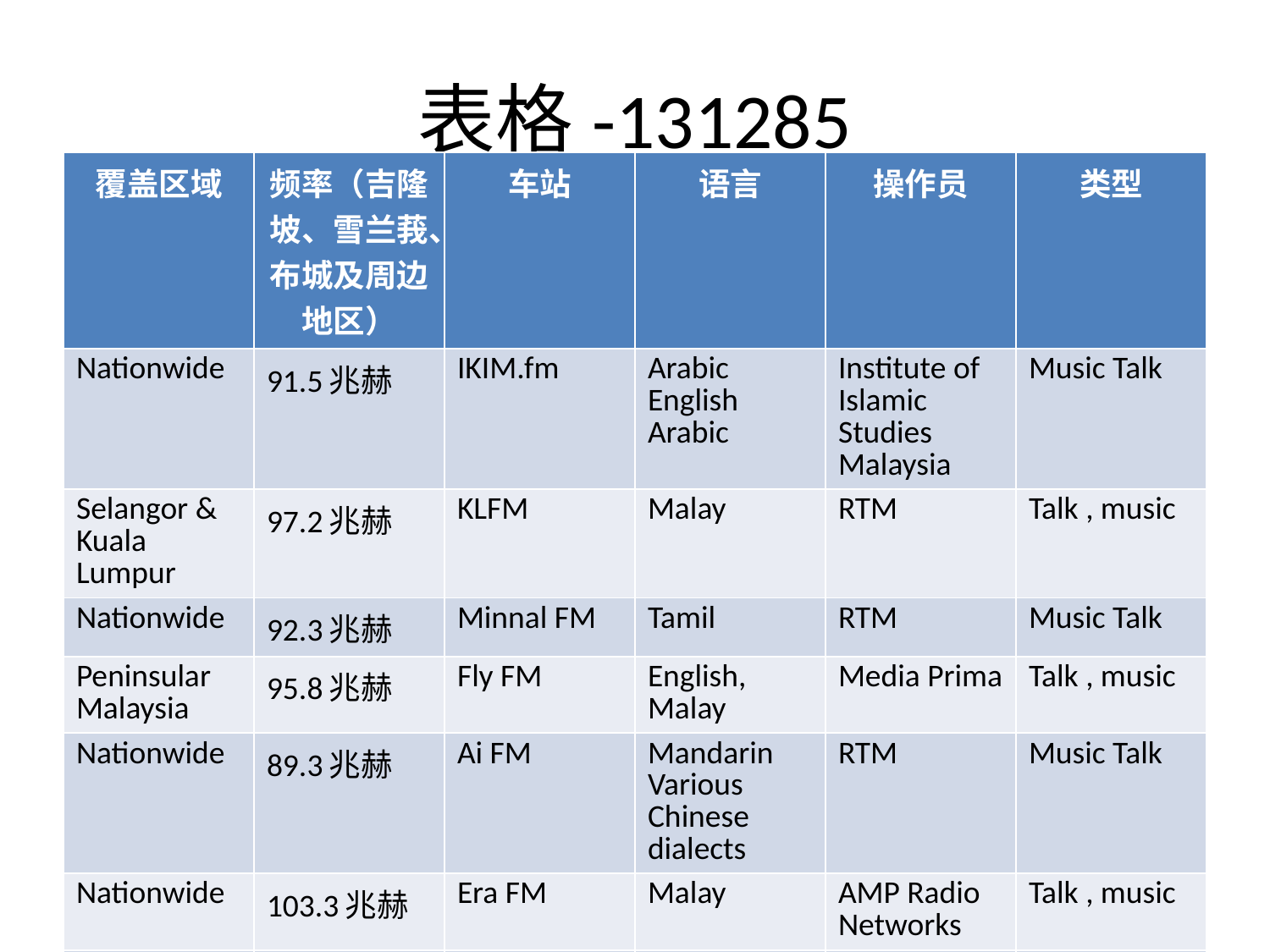

# 表格-131285
| 覆盖区域 | 频率（吉隆坡、雪兰莪、布城及周边地区） | 车站 | 语言 | 操作员 | 类型 |
| --- | --- | --- | --- | --- | --- |
| Nationwide | 91.5兆赫 | IKIM.fm | Arabic English Arabic | Institute of Islamic Studies Malaysia | Music Talk |
| Selangor & Kuala Lumpur | 97.2兆赫 | KLFM | Malay | RTM | Talk , music |
| Nationwide | 92.3兆赫 | Minnal FM | Tamil | RTM | Music Talk |
| Peninsular Malaysia | 95.8兆赫 | Fly FM | English, Malay | Media Prima | Talk , music |
| Nationwide | 89.3兆赫 | Ai FM | Mandarin Various Chinese dialects | RTM | Music Talk |
| Nationwide | 103.3兆赫 | Era FM | Malay | AMP Radio Networks | Talk , music |
| Kuala Lumpur | 93.9兆赫 | Radio24 | Malay, English | Bernama | News , music |
| Nationwide except Sarawak | 105.3兆赫 | Suria FM | Malay | STAR Rfm Sdn.Bhd ( The Star ) | Talk , music |
| Nationwide | 96.3兆赫 | Minnal FM | Tamil | RTM | Talk , music |
| Klang Valley | 103.0MHz | Melody FM | Chinese | AMP Radio Networks | music |
| Penang , Malaysia | 90.2兆赫 | Pi Mai FM | Malay | Copyright Laureate Sdn Bhd | Talk , music |
| Nationwide | 90.3兆赫 | TraXX FM | English | RTM | Music Talk |
| Nationwide | 96.7兆赫 | Sinar FM | Malay | AMP Radio Networks | Talk , music |
| Nationwide | 94.5兆赫 | Mix FM | English | AMP Radio Networks | Talk , Music |
| Klang Petaling Jaya Shah Alam | 93.6兆赫 | UFM | English Malay | Universiti Teknologi MARA | Music Talk |
| Nationwide | 88.1兆赫 | One FM | Mandarin Cantonese | Media Prima | Talk , Music |
| Nationwide | 98.3兆赫 | Klasik Nasional FM (alternative frequency) | Malay | RTM | Music |
| Kajang Serdang Seri Kembangan Putrajaya | 90.7兆赫 | Putra FM | Malay English | Universiti Putra Malaysia | Music Talk |
| Pahang, Selangor & Kuala Lumpur | 106.7兆赫 | Ai FM (alternative frequency) | Chinese | RTM | Talk , music |
| Nationwide | 101.8兆赫 | MY FM | Chinese (Cantonese) | AMP Radio Networks | Talk , music |
| Klang Valley , Malaysia | 101.3兆赫 | UFM 101.3 | Malay | Copyright Laureate Sdn Bhd | Talk , music |
| Peninsular Malaysia | 98.8兆赫 | 988 FM | Chinese (Cantonese) | STAR Rfm Sdn.Bhd ( The Star ) | Talk , music |
| Klang Valley | 95.3兆赫 | Nasional FM | Malay | RTM | Music |
| Klang Valley | 100.1兆赫 | TraXX FM (alternative frequency) | English | RTM | Talk , music |
| Nationwide | 105.7兆赫 | LiteFM | English | AMP Radio Networks | Music |
| Selangor & Kuala Lumpur only | 100.9兆赫 | Selangor FM | Malay | RTM | Talk , music |
| Nationwide | 97.6兆赫 | Hot FM | Malay | Media Prima | Talk , music |
| Peninsular Malaysia | 104.9兆赫 | Red FM | English, Malay | STAR Rfm Sdn.Bhd ( The Star ) | Talk , music |
| Nationwide | 92.9兆赫 | Hitz.fm | English | AMP Radio Networks | Music Talk |
| Nationwide | 88.5兆赫 | Nasional FM | Malay | RTM | Music |
| Nationwide | 87.7兆赫 | Radio Klasik | Malay | RTM | Music |